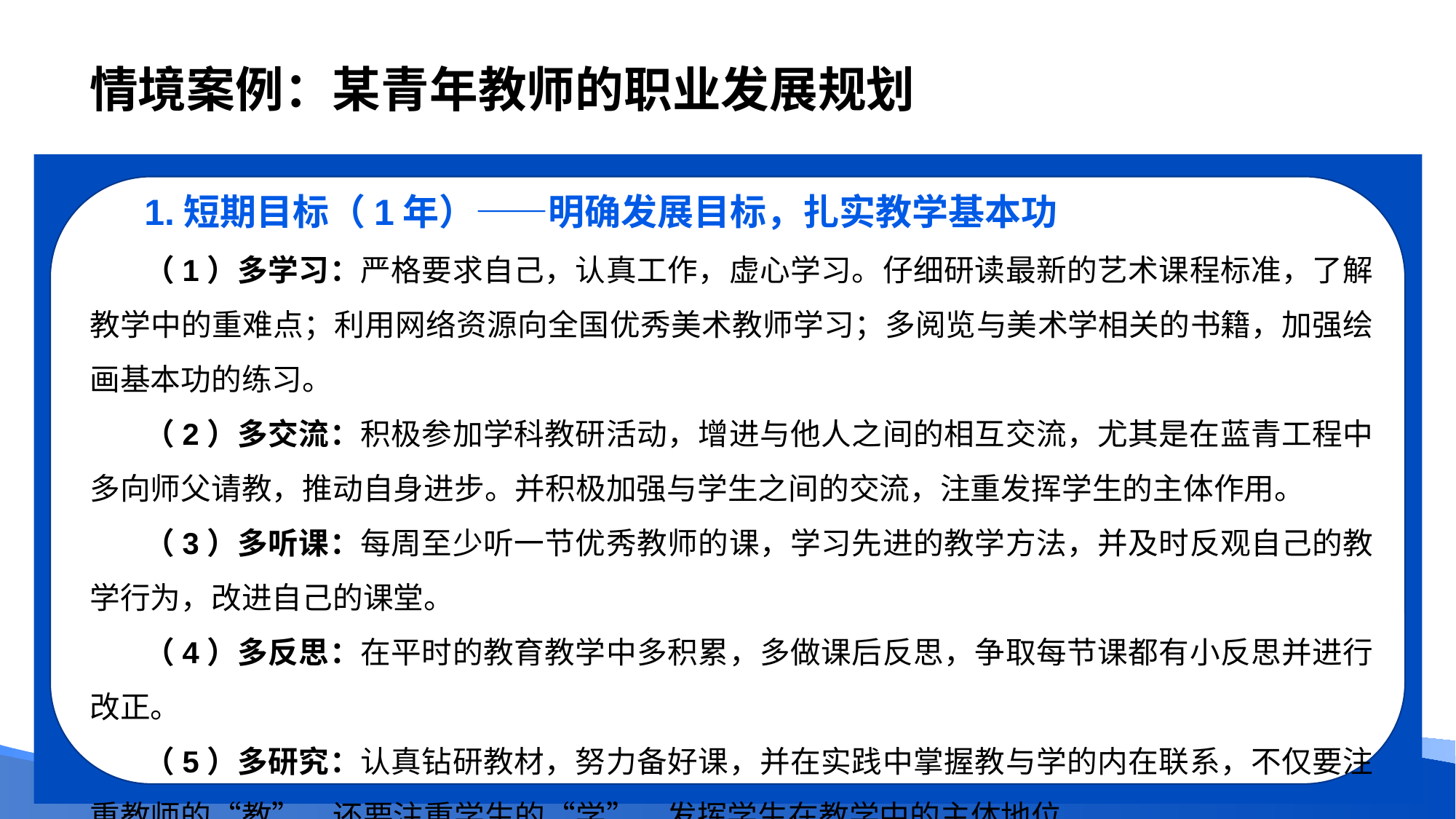

# 情境案例：某青年教师的职业发展规划

1.短期目标（1年）——明确发展目标，扎实教学基本功
（1）多学习：严格要求自己，认真工作，虚心学习。仔细研读最新的艺术课程标准，了解教学中的重难点；利用网络资源向全国优秀美术教师学习；多阅览与美术学相关的书籍，加强绘画基本功的练习。
（2）多交流：积极参加学科教研活动，增进与他人之间的相互交流，尤其是在蓝青工程中多向师父请教，推动自身进步。并积极加强与学生之间的交流，注重发挥学生的主体作用。
（3）多听课：每周至少听一节优秀教师的课，学习先进的教学方法，并及时反观自己的教学行为，改进自己的课堂。
（4）多反思：在平时的教育教学中多积累，多做课后反思，争取每节课都有小反思并进行改正。
（5）多研究：认真钻研教材，努力备好课，并在实践中掌握教与学的内在联系，不仅要注重教师的“教”，还要注重学生的“学”，发挥学生在教学中的主体地位。